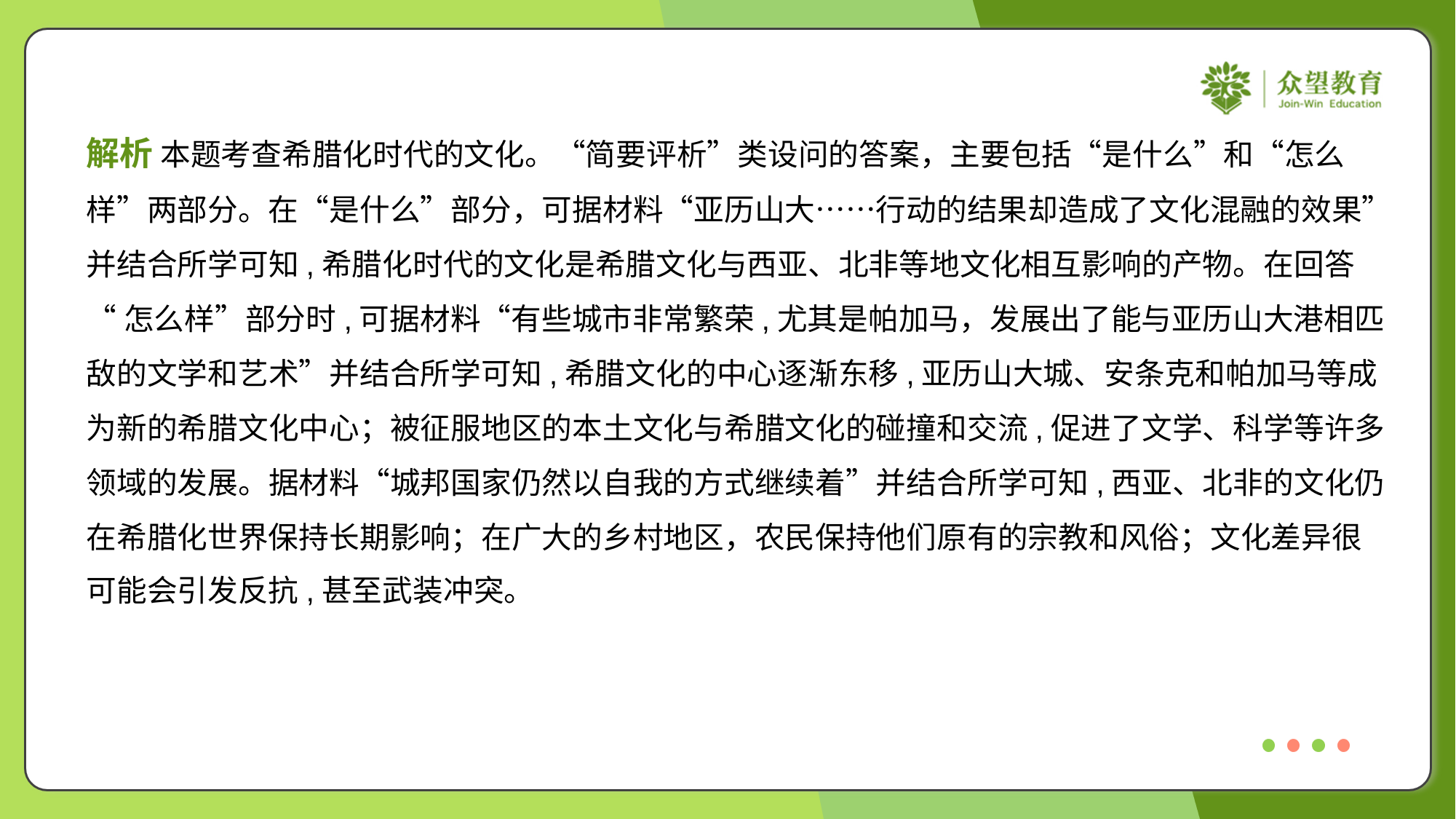

解析 本题考查希腊化时代的文化。“简要评析”类设问的答案，主要包括“是什么”和“怎么
样”两部分。在“是什么”部分，可据材料“亚历山大……行动的结果却造成了文化混融的效果”
并结合所学可知,希腊化时代的文化是希腊文化与西亚、北非等地文化相互影响的产物。在回答
“怎么样”部分时,可据材料“有些城市非常繁荣,尤其是帕加马，发展出了能与亚历山大港相匹
敌的文学和艺术”并结合所学可知,希腊文化的中心逐渐东移,亚历山大城、安条克和帕加马等成
为新的希腊文化中心；被征服地区的本土文化与希腊文化的碰撞和交流,促进了文学、科学等许多
领域的发展。据材料“城邦国家仍然以自我的方式继续着”并结合所学可知,西亚、北非的文化仍
在希腊化世界保持长期影响；在广大的乡村地区，农民保持他们原有的宗教和风俗；文化差异很
可能会引发反抗,甚至武装冲突。